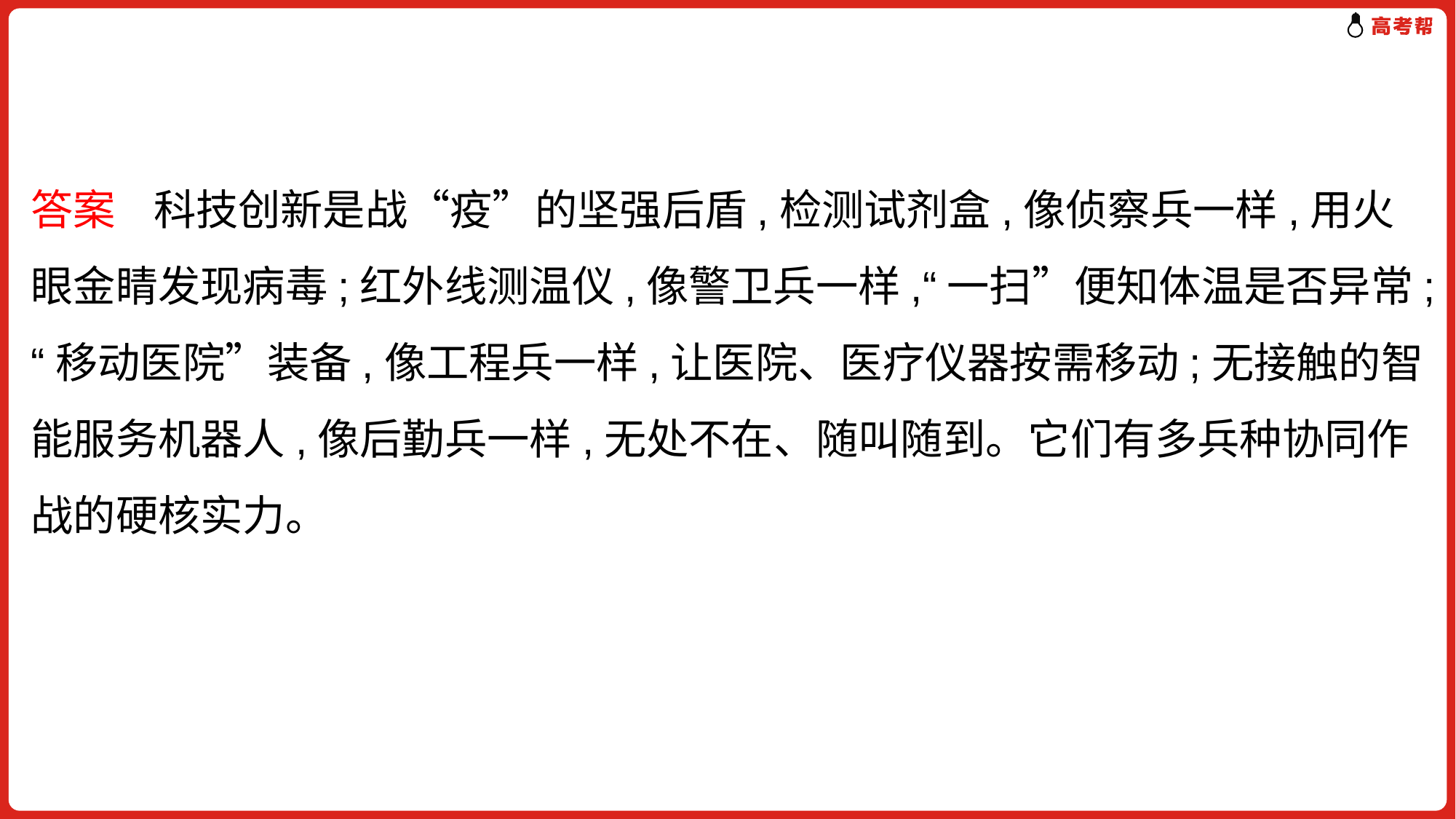

答案    科技创新是战“疫”的坚强后盾,检测试剂盒,像侦察兵一样,用火眼金睛发现病毒;红外线测温仪,像警卫兵一样,“一扫”便知体温是否异常;“移动医院”装备,像工程兵一样,让医院、医疗仪器按需移动;无接触的智能服务机器人,像后勤兵一样,无处不在、随叫随到。它们有多兵种协同作战的硬核实力。